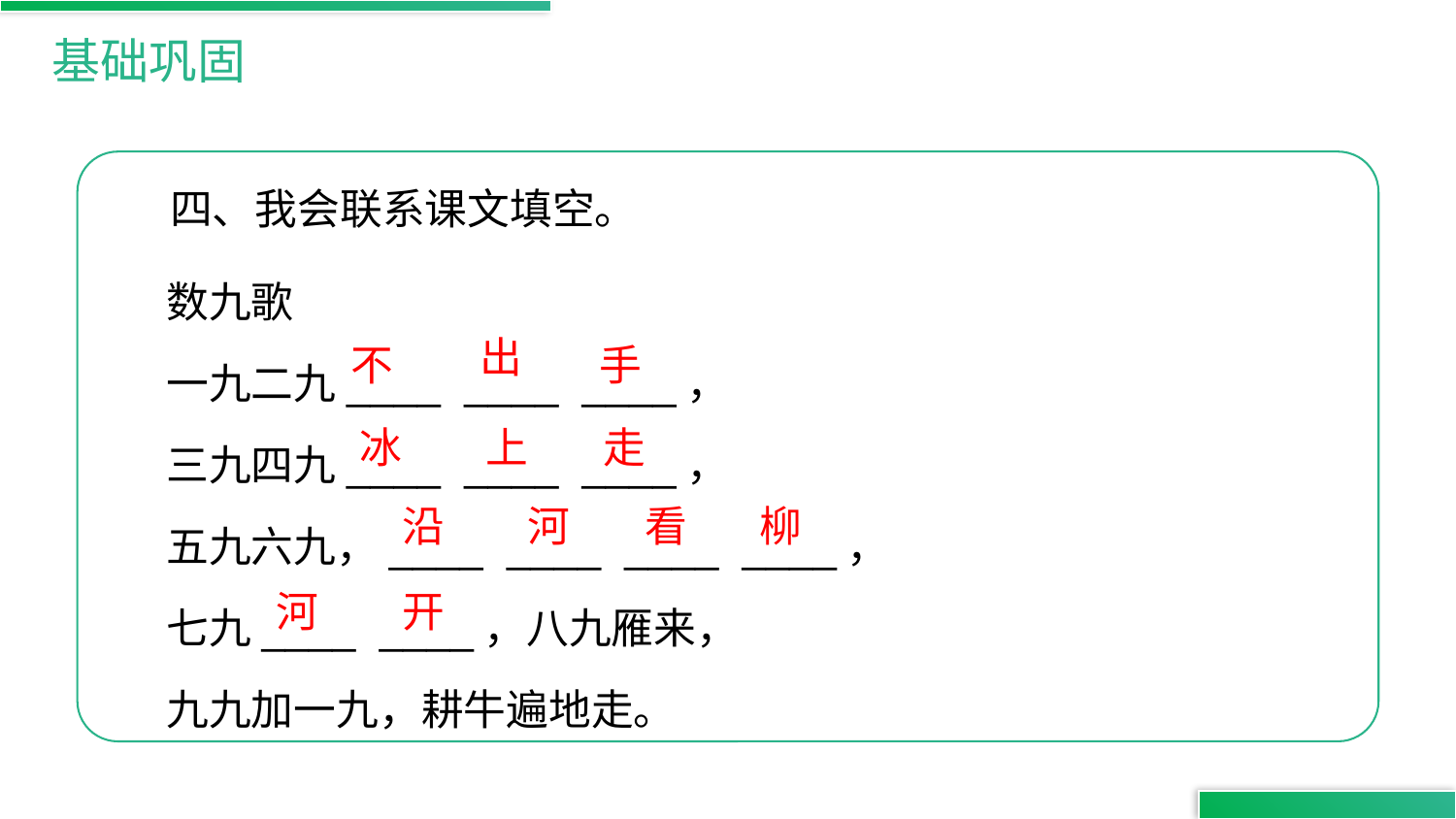

基础巩固

四、我会联系课文填空。
数九歌
一九二九____  ____  ____，
三九四九____  ____  ____，
五九六九，____  ____  ____  ____，
七九____  ____，八九雁来，
九九加一九，耕牛遍地走。
出
不
手
冰
上
走
沿
河
看
柳
河
开